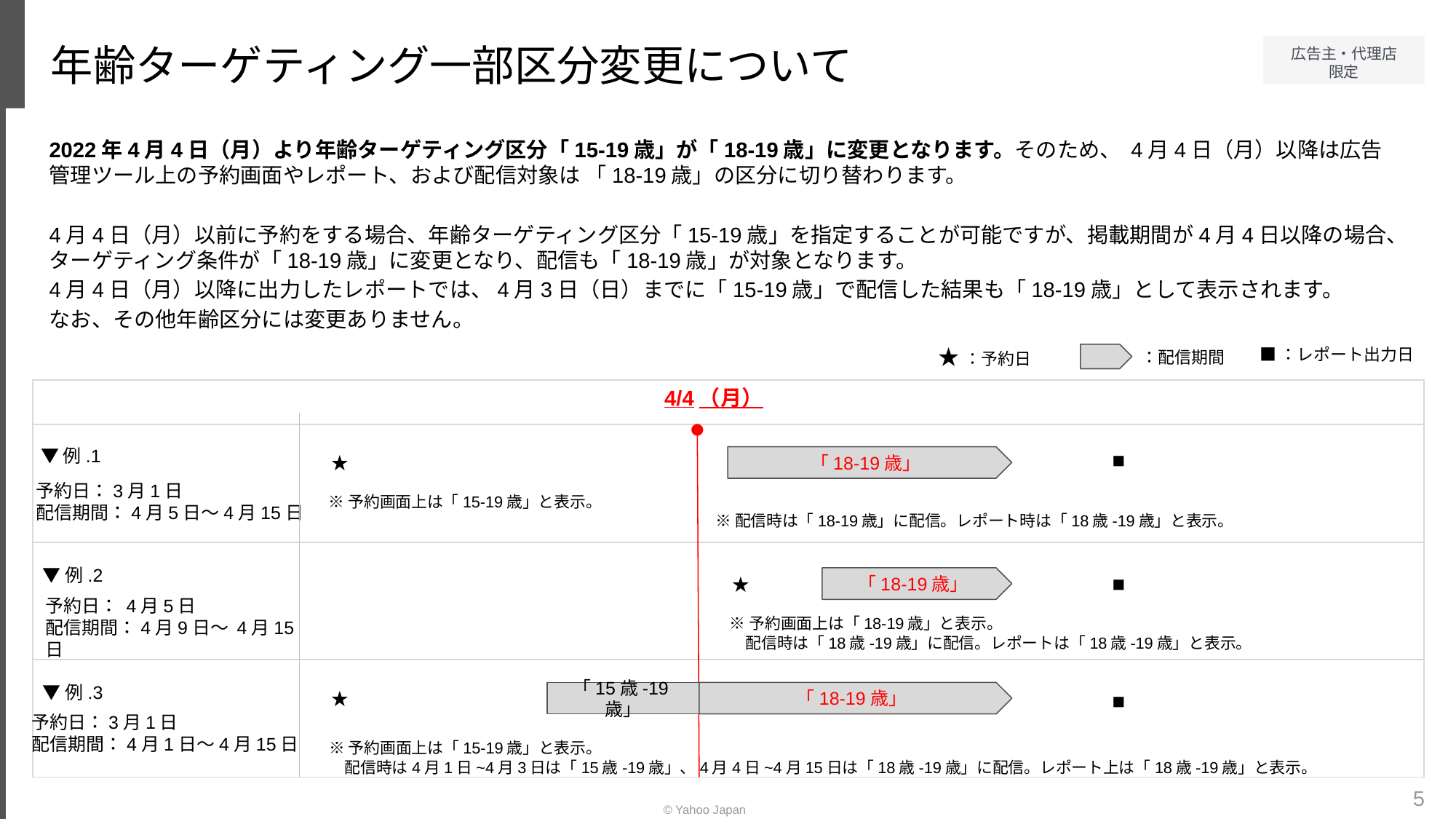

年齢ターゲティング一部区分変更について
2022年4月4日（月）より年齢ターゲティング区分「15-19歳」が「18-19歳」に変更となります。そのため、 4月4日（月）以降は広告管理ツール上の予約画面やレポート、および配信対象は 「18-19歳」の区分に切り替わります。

4月4日（月）以前に予約をする場合、年齢ターゲティング区分「15-19歳」を指定することが可能ですが、掲載期間が4月4日以降の場合、ターゲティング条件が「18-19歳」に変更となり、配信も「18-19歳」が対象となります。
4月4日（月）以降に出力したレポートでは、4月3日（日）までに「15-19歳」で配信した結果も「18-19歳」として表示されます。
なお、その他年齢区分には変更ありません。
★：予約日
■：レポート出力日
：配信期間

4/4（月）
|  |
| --- |
|  |
|  |
|  |
●
▼例.1
■
★
「18-19歳」
予約日：3月1日
配信期間：4月5日～4月15日
※予約画面上は「15-19歳」と表示。
※配信時は「18-19歳」に配信。レポート時は「18歳-19歳」と表示。
▼例.2
■
★
「18-19歳」
予約日： 4月5日
配信期間：4月9日～ 4月15日
※予約画面上は「18-19歳」と表示。
　配信時は「18歳-19歳」に配信。レポートは「18歳-19歳」と表示。
▼例.3
★
■
「15歳-19歳」
「18-19歳」
予約日：3月1日
配信期間：4月1日～4月15日
※予約画面上は「15-19歳」と表示。
　配信時は4月1日~4月3日は「15歳-19歳」、4月4日~4月15日は「18歳-19歳」に配信。レポート上は「18歳-19歳」と表示。
5